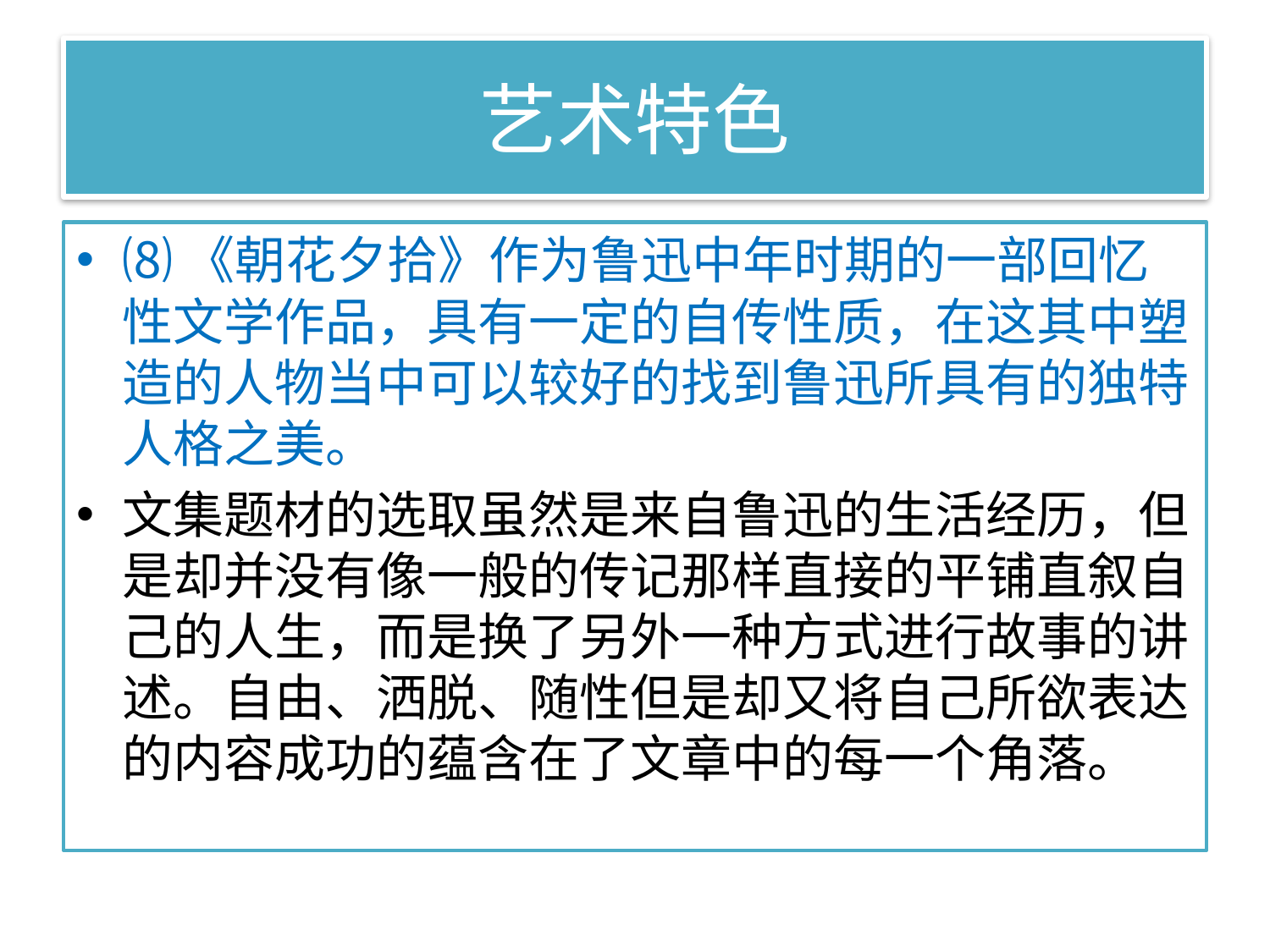

# 艺术特色
⑻《朝花夕拾》作为鲁迅中年时期的一部回忆性文学作品，具有一定的自传性质，在这其中塑造的人物当中可以较好的找到鲁迅所具有的独特人格之美。
文集题材的选取虽然是来自鲁迅的生活经历，但是却并没有像一般的传记那样直接的平铺直叙自己的人生，而是换了另外一种方式进行故事的讲述。自由、洒脱、随性但是却又将自己所欲表达的内容成功的蕴含在了文章中的每一个角落。